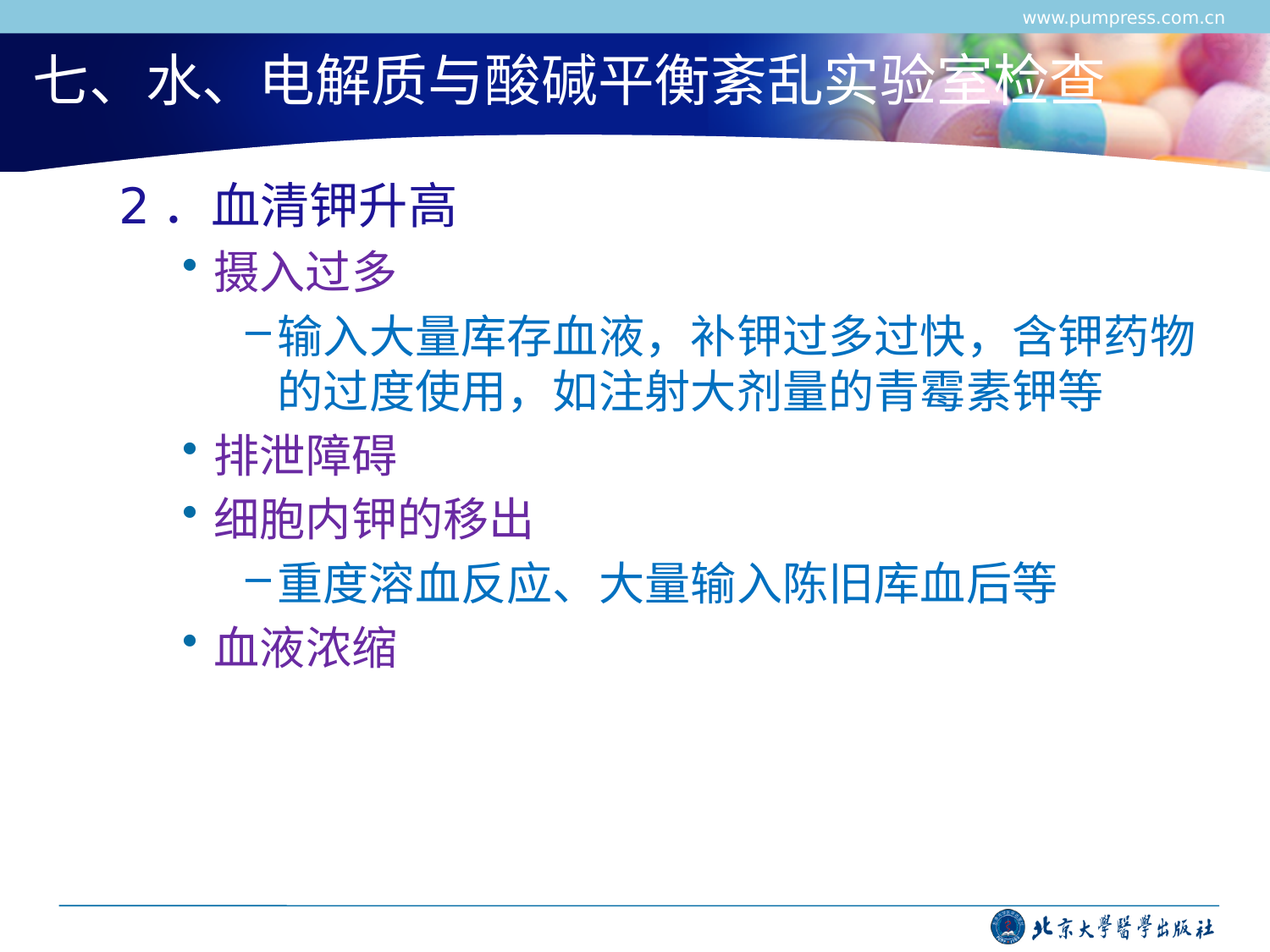

www.pumpress.com.cn
# 七、水、电解质与酸碱平衡紊乱实验室检查
2．血清钾升高
摄入过多
输入大量库存血液，补钾过多过快，含钾药物的过度使用，如注射大剂量的青霉素钾等
排泄障碍
细胞内钾的移出
重度溶血反应、大量输入陈旧库血后等
血液浓缩